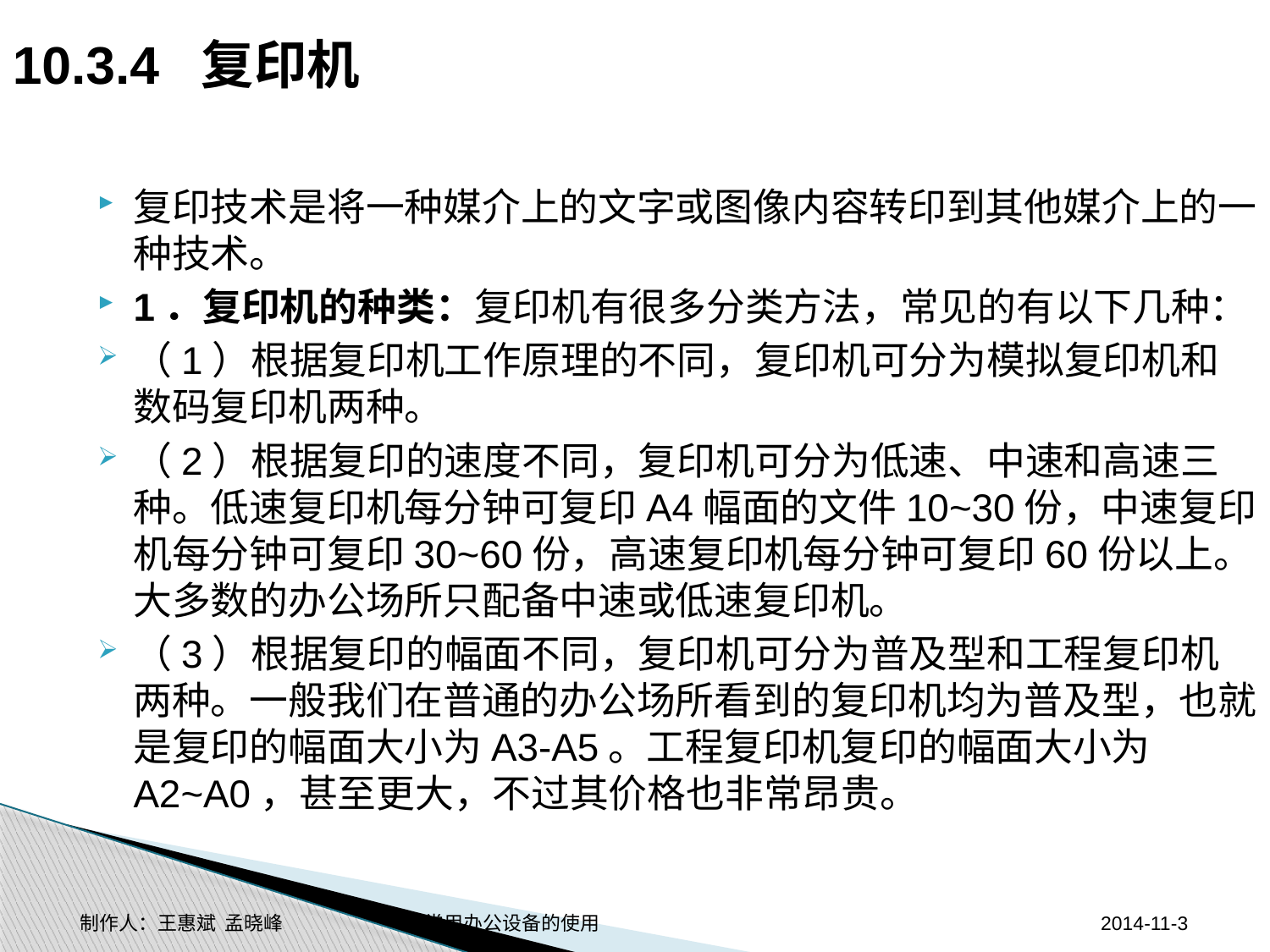

10.3.4  复印机
复印技术是将一种媒介上的文字或图像内容转印到其他媒介上的一种技术。
1．复印机的种类：复印机有很多分类方法，常见的有以下几种：
（1）根据复印机工作原理的不同，复印机可分为模拟复印机和数码复印机两种。
（2）根据复印的速度不同，复印机可分为低速、中速和高速三种。低速复印机每分钟可复印A4幅面的文件10~30份，中速复印机每分钟可复印30~60份，高速复印机每分钟可复印60份以上。大多数的办公场所只配备中速或低速复印机。
（3）根据复印的幅面不同，复印机可分为普及型和工程复印机两种。一般我们在普通的办公场所看到的复印机均为普及型，也就是复印的幅面大小为A3-A5。工程复印机复印的幅面大小为A2~A0，甚至更大，不过其价格也非常昂贵。

制作人：王惠斌  孟晓峰                                常用办公设备的使用
2014-11-3